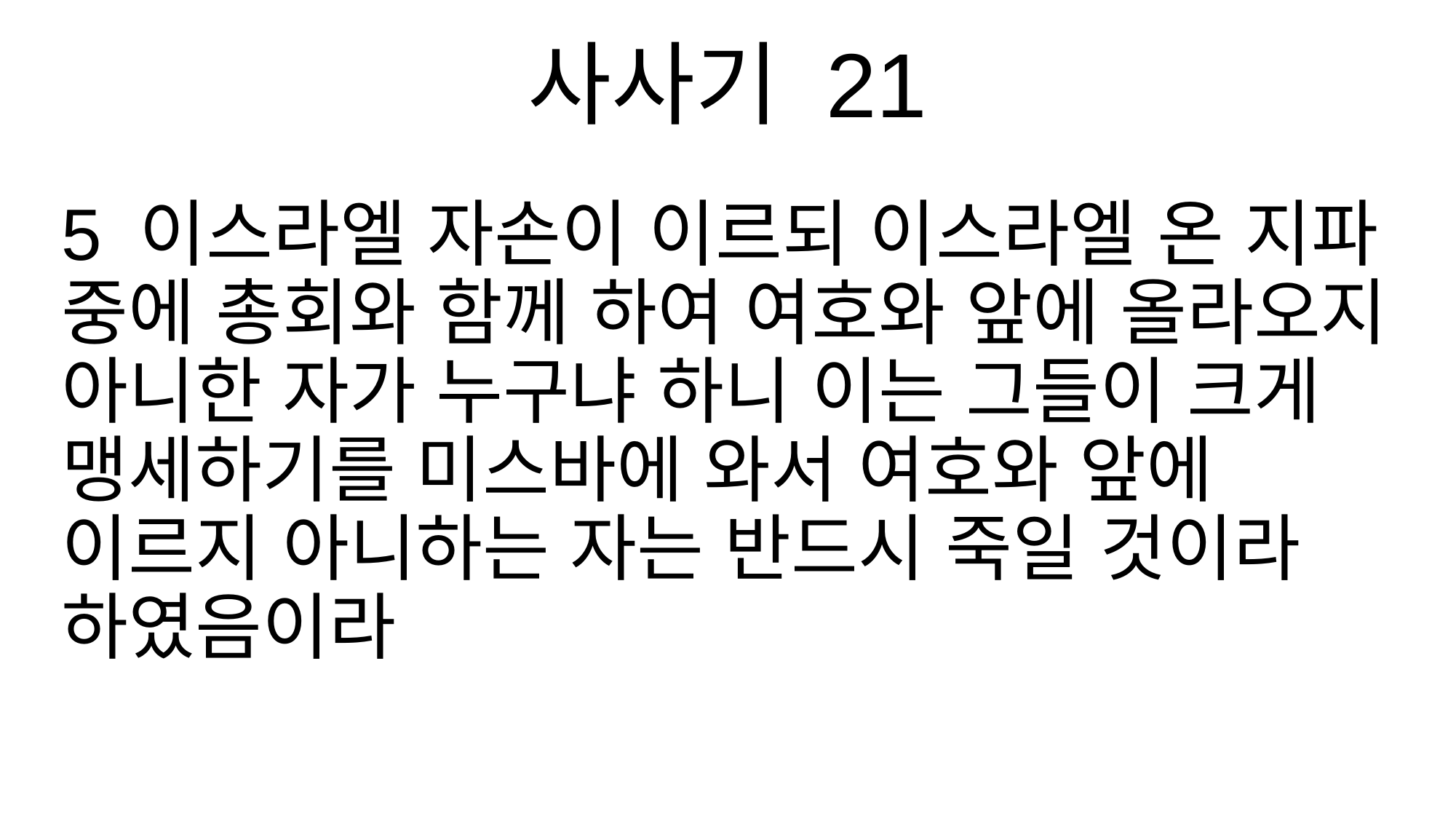

사사기 21
5 이스라엘 자손이 이르되 이스라엘 온 지파 중에 총회와 함께 하여 여호와 앞에 올라오지 아니한 자가 누구냐 하니 이는 그들이 크게 맹세하기를 미스바에 와서 여호와 앞에 이르지 아니하는 자는 반드시 죽일 것이라 하였음이라